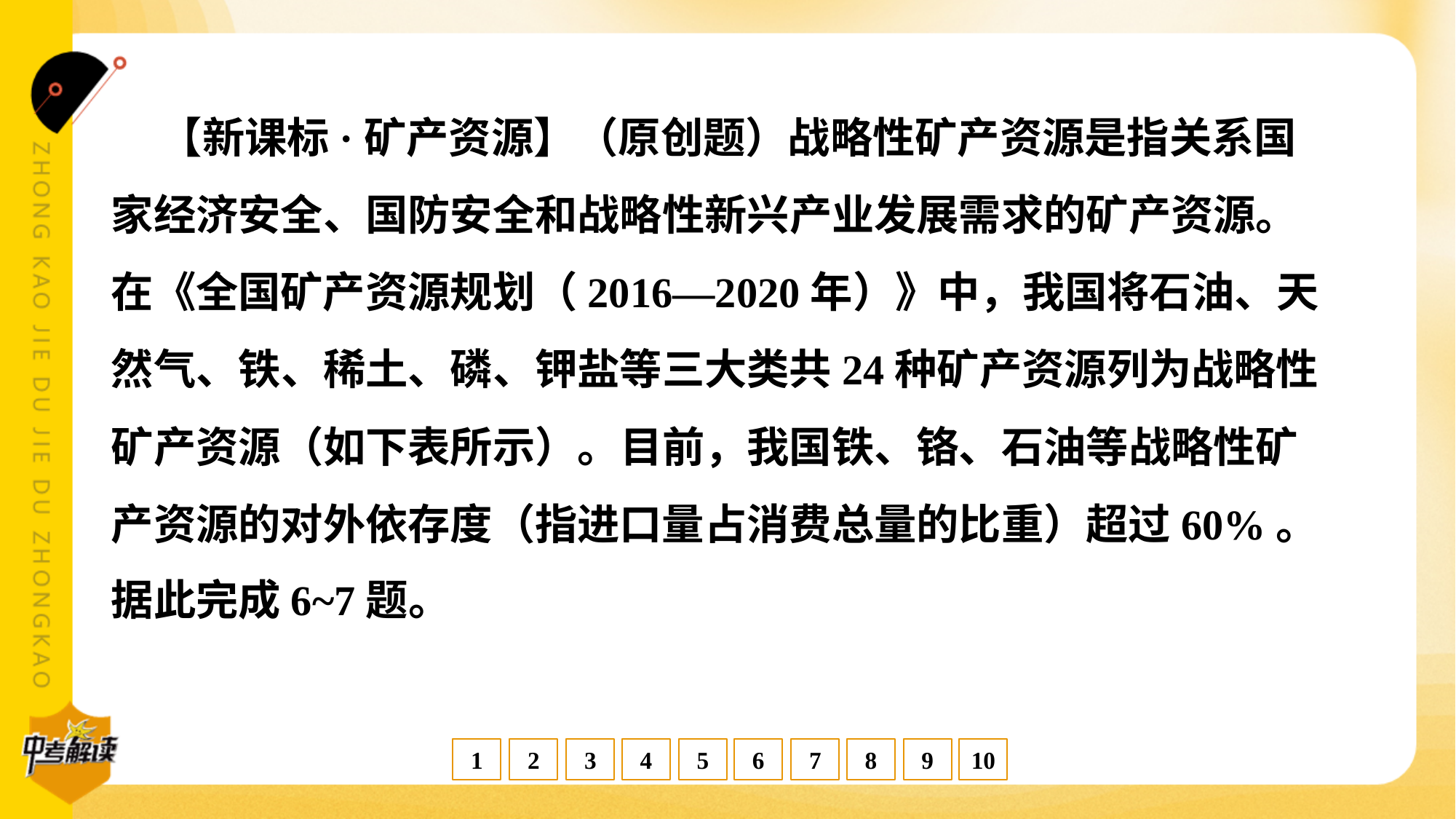

【新课标·矿产资源】（原创题）战略性矿产资源是指关系国
家经济安全、国防安全和战略性新兴产业发展需求的矿产资源。
在《全国矿产资源规划（2016—2020年）》中，我国将石油、天
然气、铁、稀土、磷、钾盐等三大类共24种矿产资源列为战略性
矿产资源（如下表所示）。目前，我国铁、铬、石油等战略性矿
产资源的对外依存度（指进口量占消费总量的比重）超过60%。
据此完成6~7题。#1